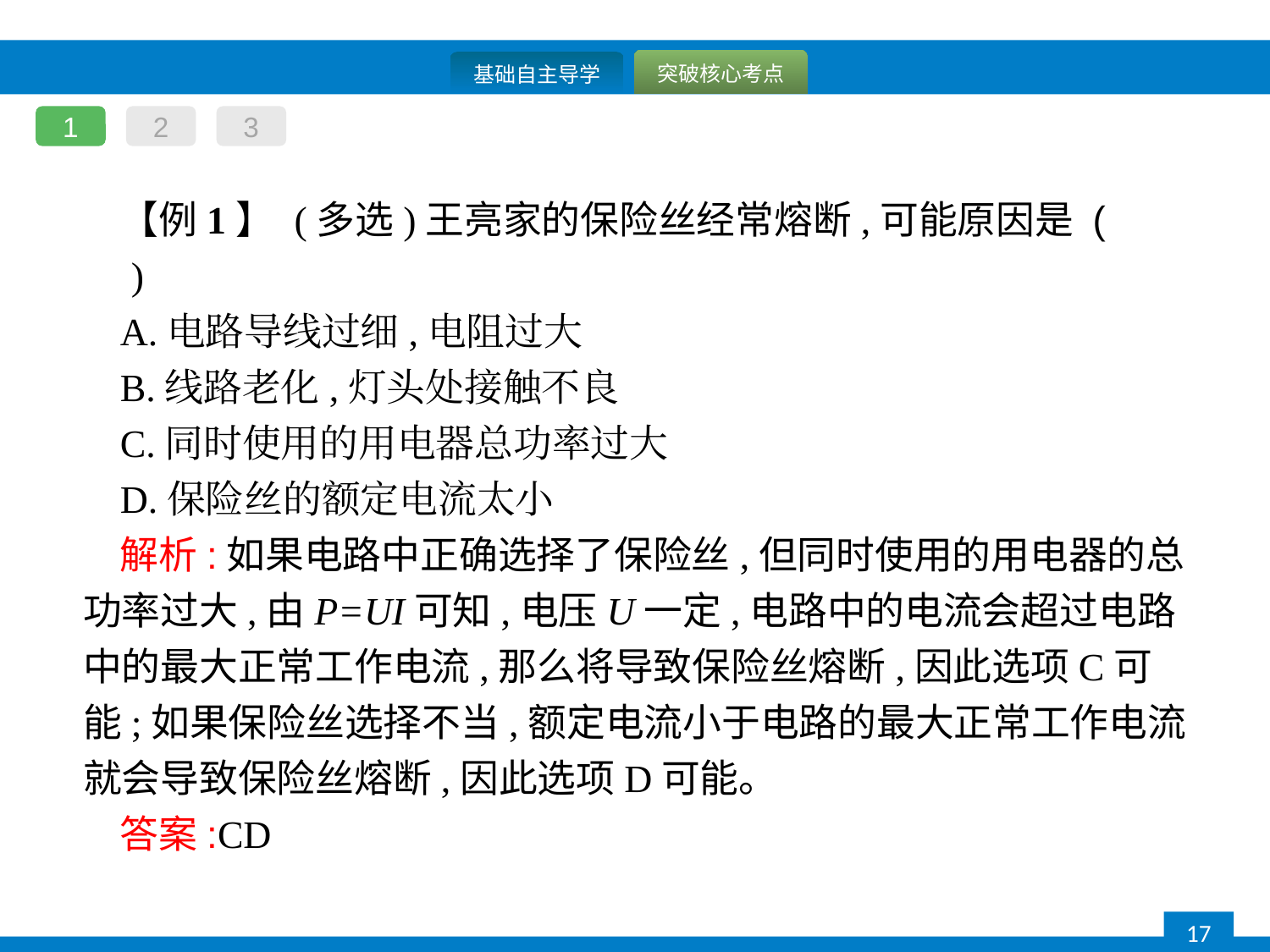

1
2
3
【例1】 (多选)王亮家的保险丝经常熔断,可能原因是 (　　)
A.电路导线过细,电阻过大
B.线路老化,灯头处接触不良
C.同时使用的用电器总功率过大
D.保险丝的额定电流太小
解析:如果电路中正确选择了保险丝,但同时使用的用电器的总功率过大,由P=UI可知,电压U一定,电路中的电流会超过电路中的最大正常工作电流,那么将导致保险丝熔断,因此选项C可能;如果保险丝选择不当,额定电流小于电路的最大正常工作电流就会导致保险丝熔断,因此选项D可能。
答案:CD